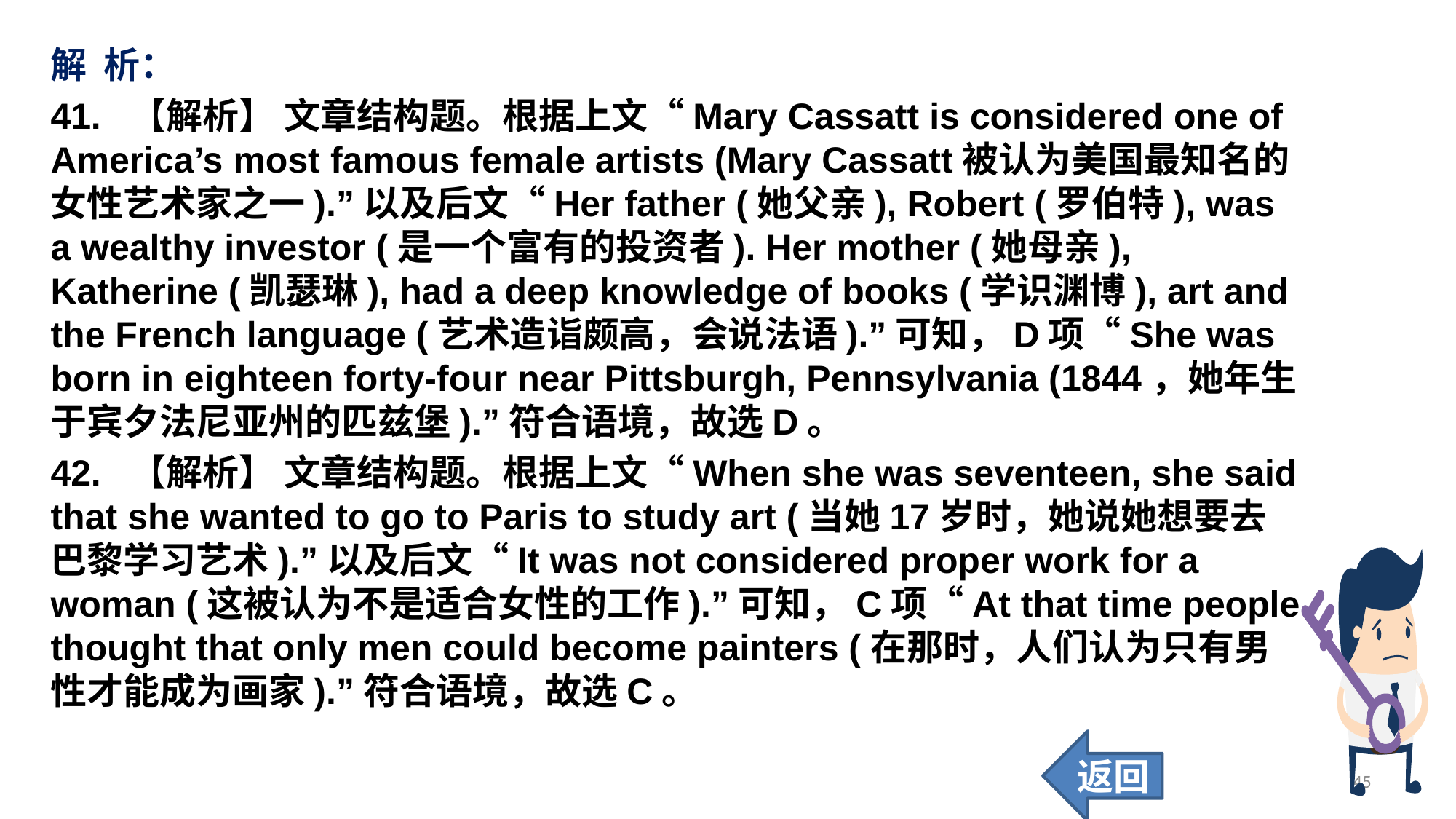

解  析：
41.  【解析】 文章结构题。根据上文“Mary Cassatt is considered one of America’s most famous female artists (Mary Cassatt被认为美国最知名的女性艺术家之一).”以及后文“Her father (她父亲), Robert (罗伯特), was a wealthy investor (是一个富有的投资者). Her mother (她母亲), Katherine (凯瑟琳), had a deep knowledge of books (学识渊博), art and the French language (艺术造诣颇高，会说法语).”可知，D项“She was born in eighteen forty-four near Pittsburgh, Pennsylvania (1844，她年生于宾夕法尼亚州的匹兹堡).”符合语境，故选D。
42.  【解析】 文章结构题。根据上文“When she was seventeen, she said that she wanted to go to Paris to study art (当她17岁时，她说她想要去巴黎学习艺术).”以及后文“It was not considered proper work for a woman (这被认为不是适合女性的工作).”可知，C项“At that time people thought that only men could become painters (在那时，人们认为只有男性才能成为画家).”符合语境，故选C。

返回
45